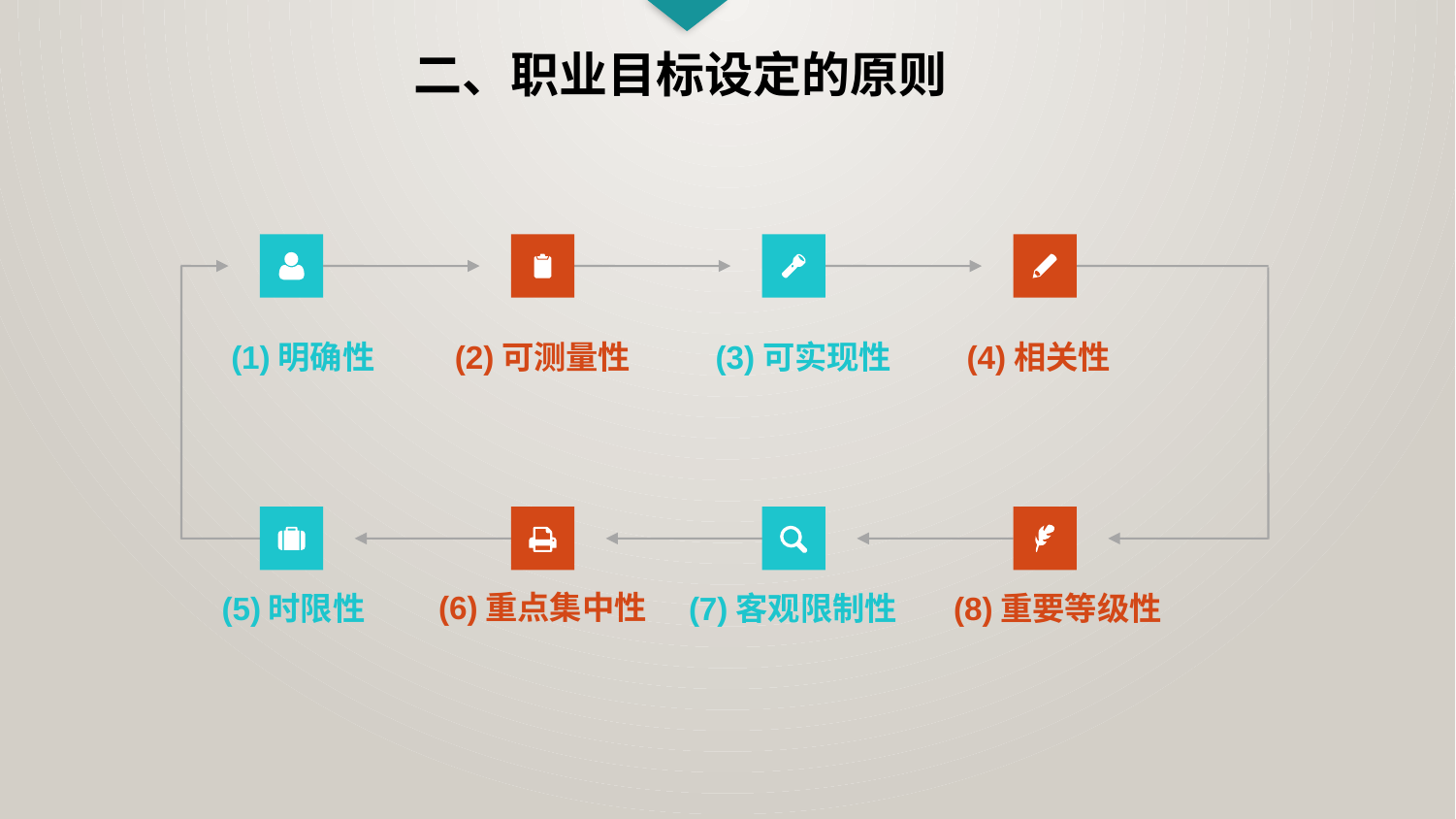

二、职业目标设定的原则

(1)明确性
(2)可测量性
 (3)可实现性
(4)相关性

(6)重点集中性
(5)时限性
(7)客观限制性
(8)重要等级性